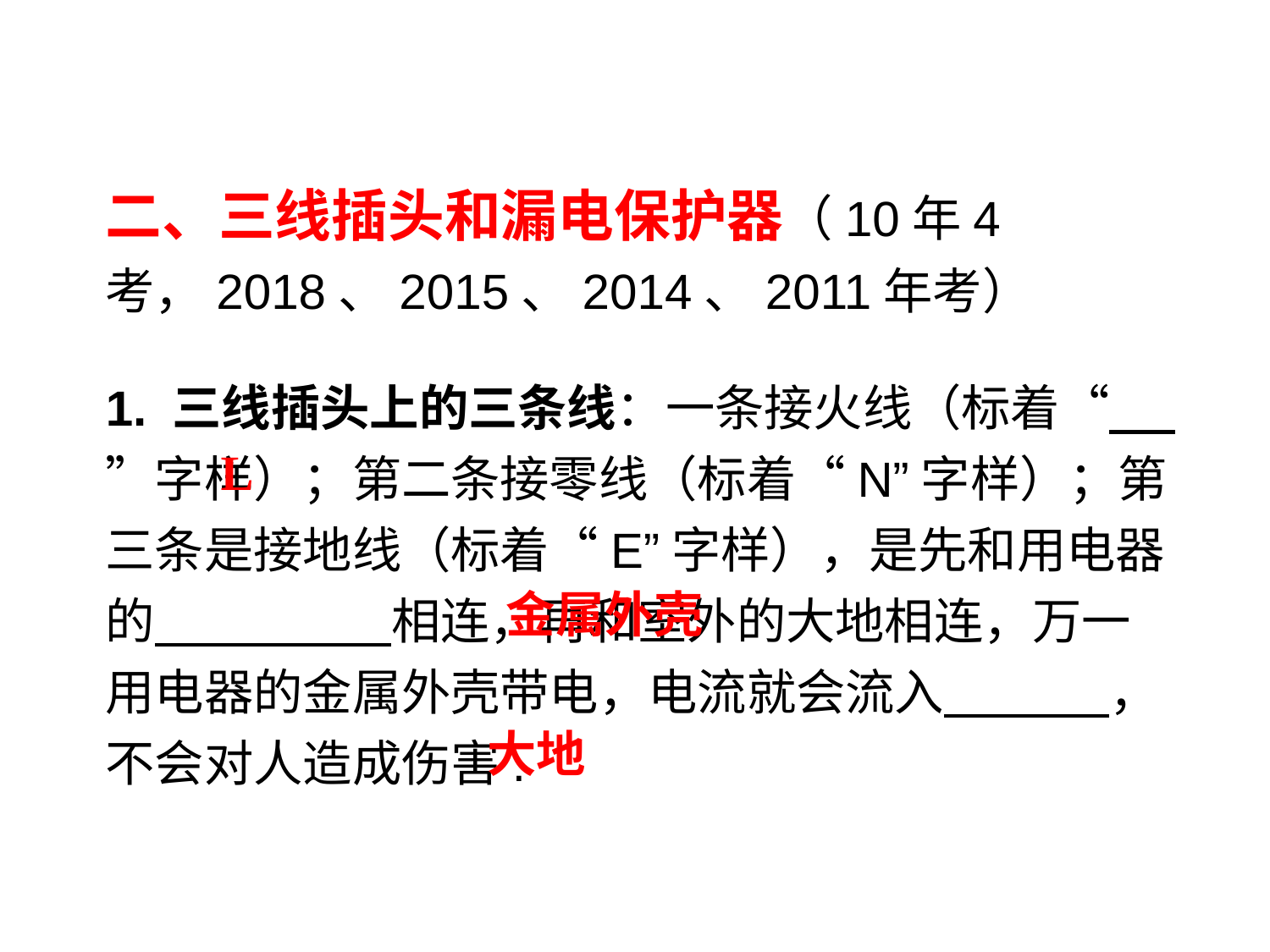

二、三线插头和漏电保护器（10年4考，2018、2015、2014、2011年考）
1. 三线插头上的三条线：一条接火线（标着“       ”字样）；第二条接零线（标着“N”字样）；第三条是接地线（标着“E”字样），是先和用电器的                 　相连，再和室外的大地相连，万一用电器的金属外壳带电，电流就会流入               ，不会对人造成伤害.
L
金属外壳
大地